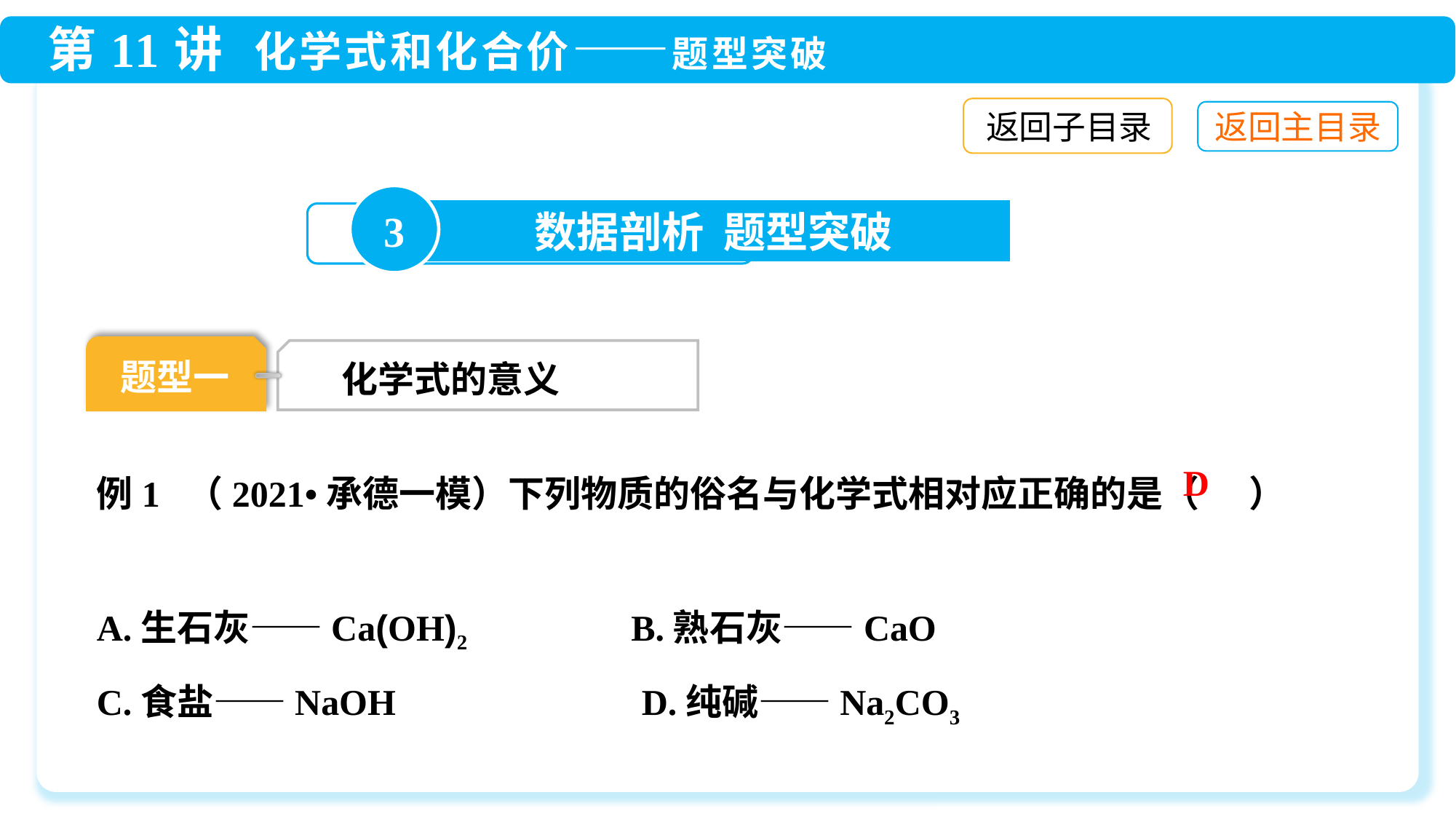

返回子目录

3
数据剖析  题型突破

题型一
化学式的意义

例1  （2021•承德一模）下列物质的俗名与化学式相对应正确的是（      ）

A.生石灰——Ca(OH)2                  B.熟石灰——CaO
C.食盐——NaOH                           D.纯碱——Na2CO3
D